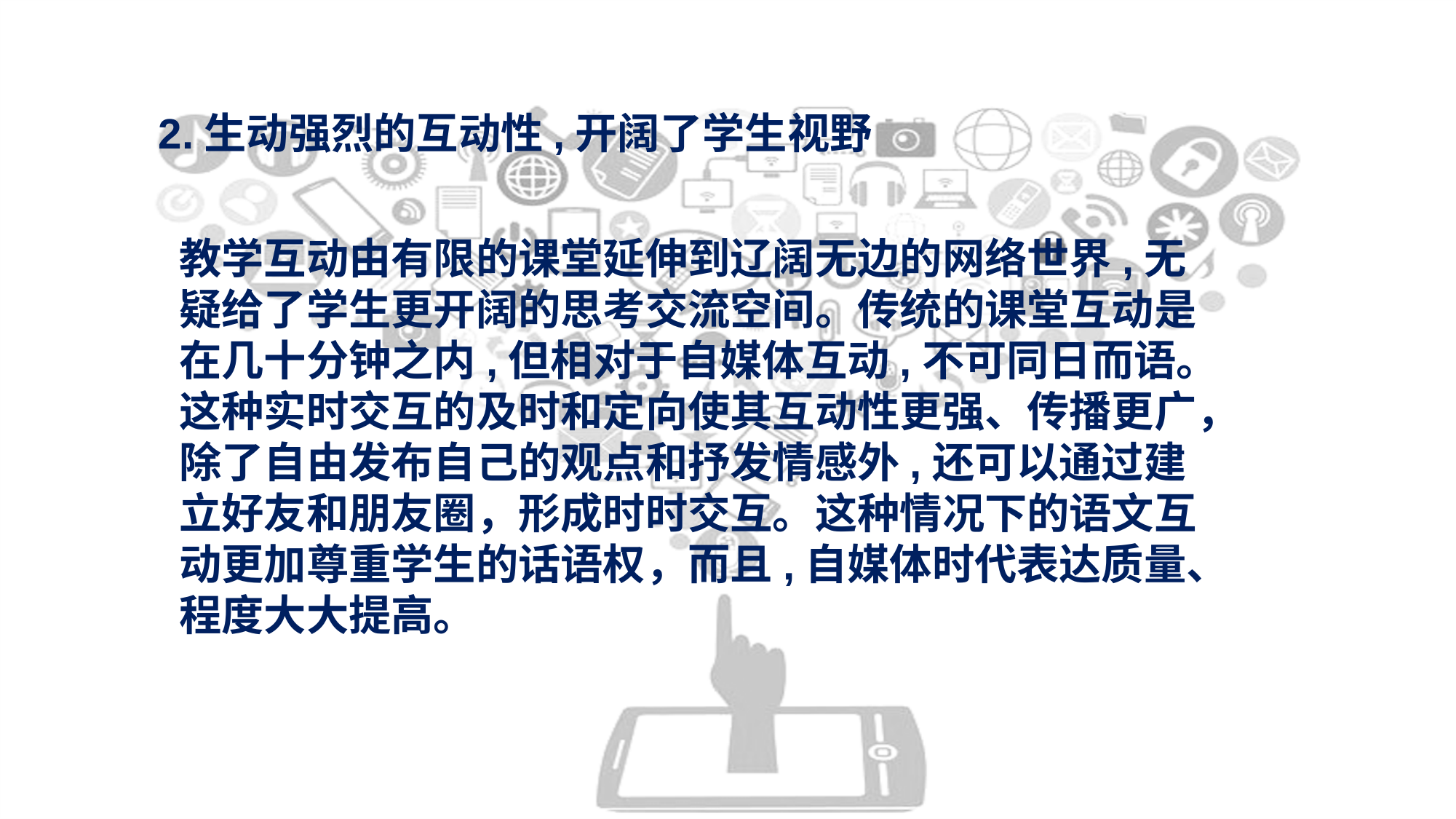

2.生动强烈的互动性,开阔了学生视野
教学互动由有限的课堂延伸到辽阔无边的网络世界,无疑给了学生更开阔的思考交流空间。传统的课堂互动是在几十分钟之内,但相对于自媒体互动,不可同日而语。这种实时交互的及时和定向使其互动性更强、传播更广，除了自由发布自己的观点和抒发情感外,还可以通过建立好友和朋友圈，形成时时交互。这种情况下的语文互动更加尊重学生的话语权，而且,自媒体时代表达质量、程度大大提高。